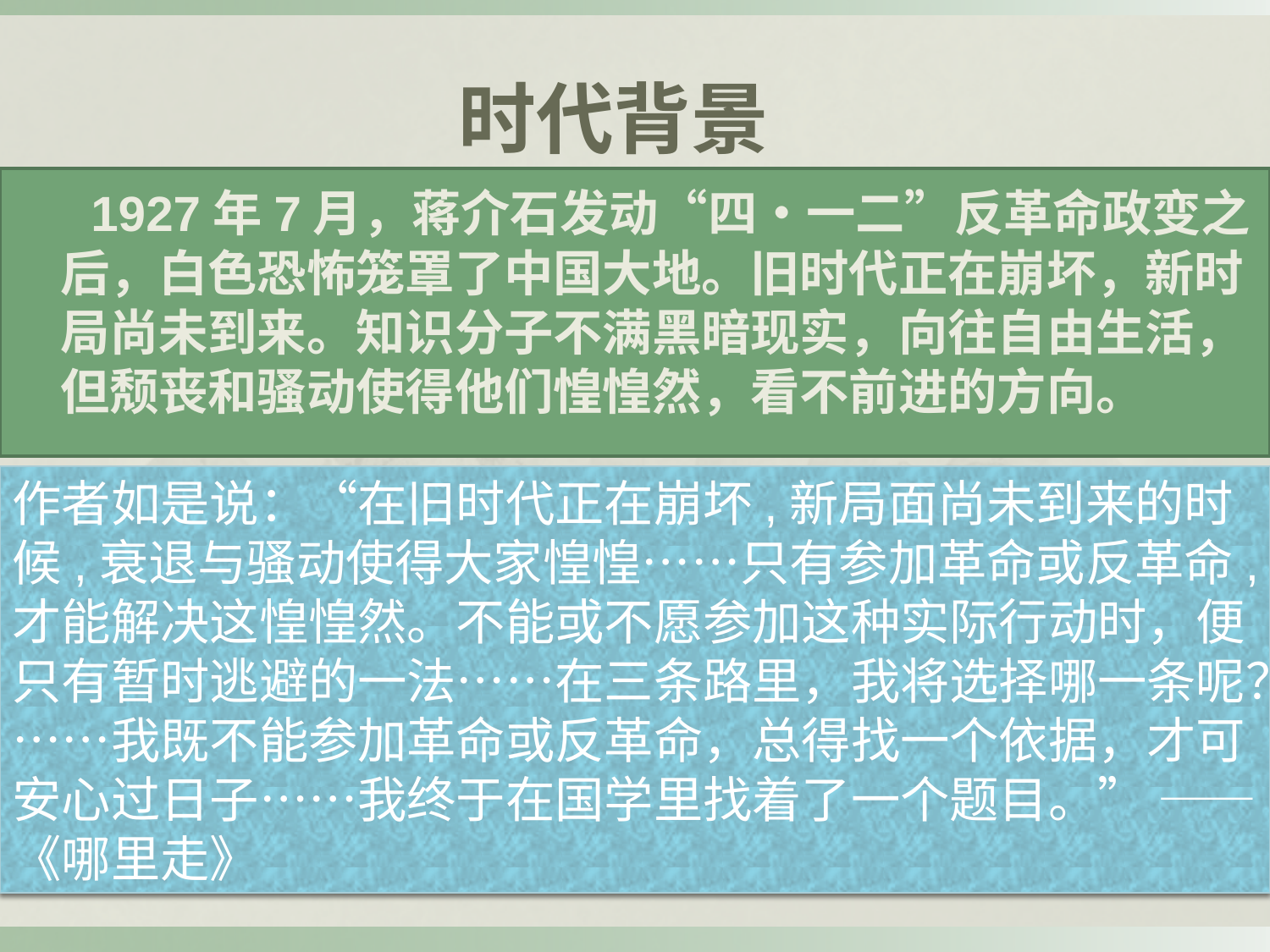

# 时代背景
     1927年7月，蒋介石发动“四•一二”反革命政变之后，白色恐怖笼罩了中国大地。旧时代正在崩坏，新时局尚未到来。知识分子不满黑暗现实，向往自由生活，但颓丧和骚动使得他们惶惶然，看不前进的方向。
作者如是说：“在旧时代正在崩坏,新局面尚未到来的时候,衰退与骚动使得大家惶惶……只有参加革命或反革命,才能解决这惶惶然。不能或不愿参加这种实际行动时，便只有暂时逃避的一法……在三条路里，我将选择哪一条呢？……我既不能参加革命或反革命，总得找一个依据，才可安心过日子……我终于在国学里找着了一个题目。” ——《哪里走》